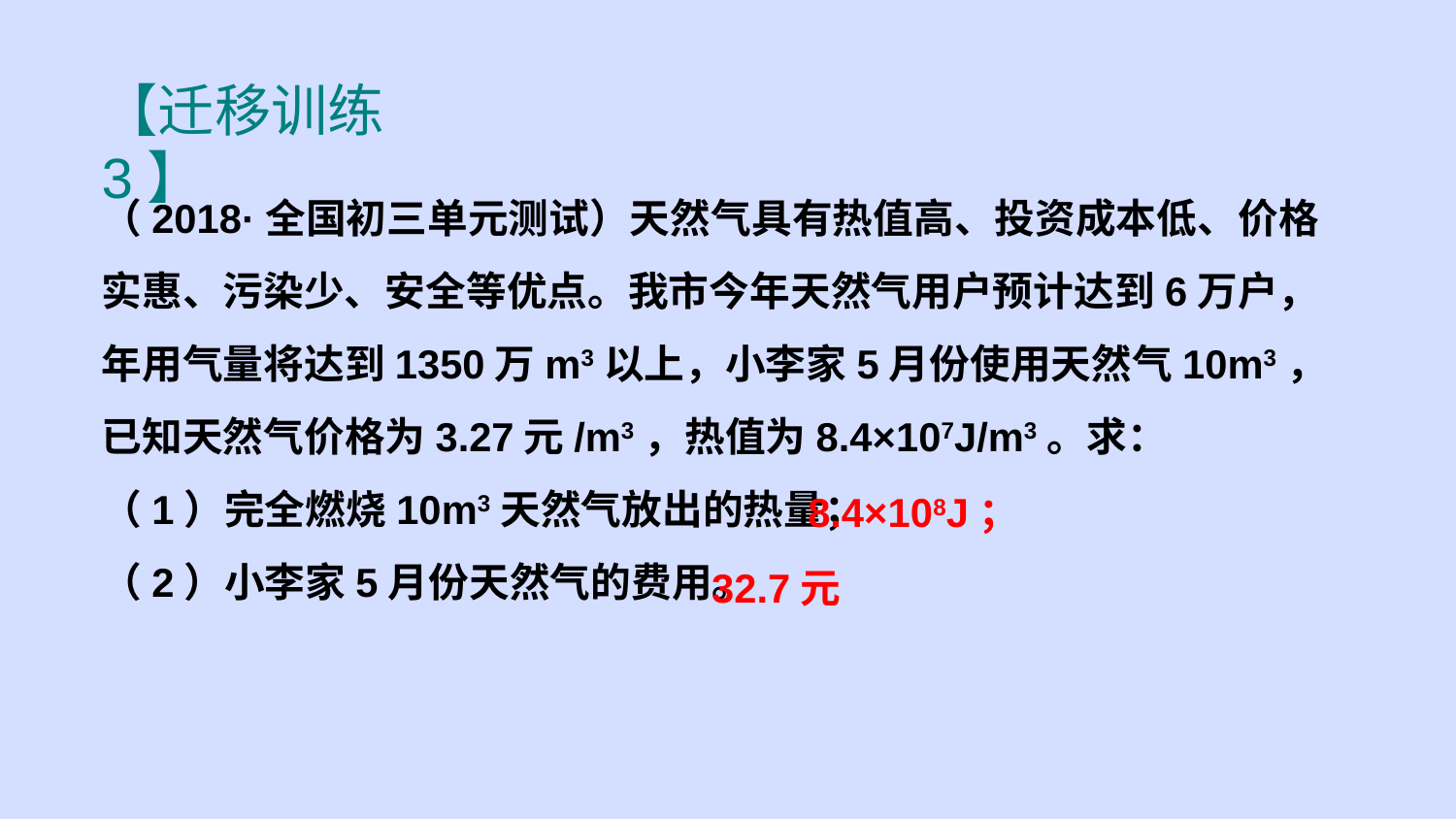

【迁移训练3】
（2018·全国初三单元测试）天然气具有热值高、投资成本低、价格实惠、污染少、安全等优点。我市今年天然气用户预计达到6万户，年用气量将达到1350万m3以上，小李家5月份使用天然气10m3，已知天然气价格为3.27元/m3，热值为8.4×107J/m3。求：
（1）完全燃烧10m3天然气放出的热量；
（2）小李家5月份天然气的费用。

8.4×108J；
32.7元